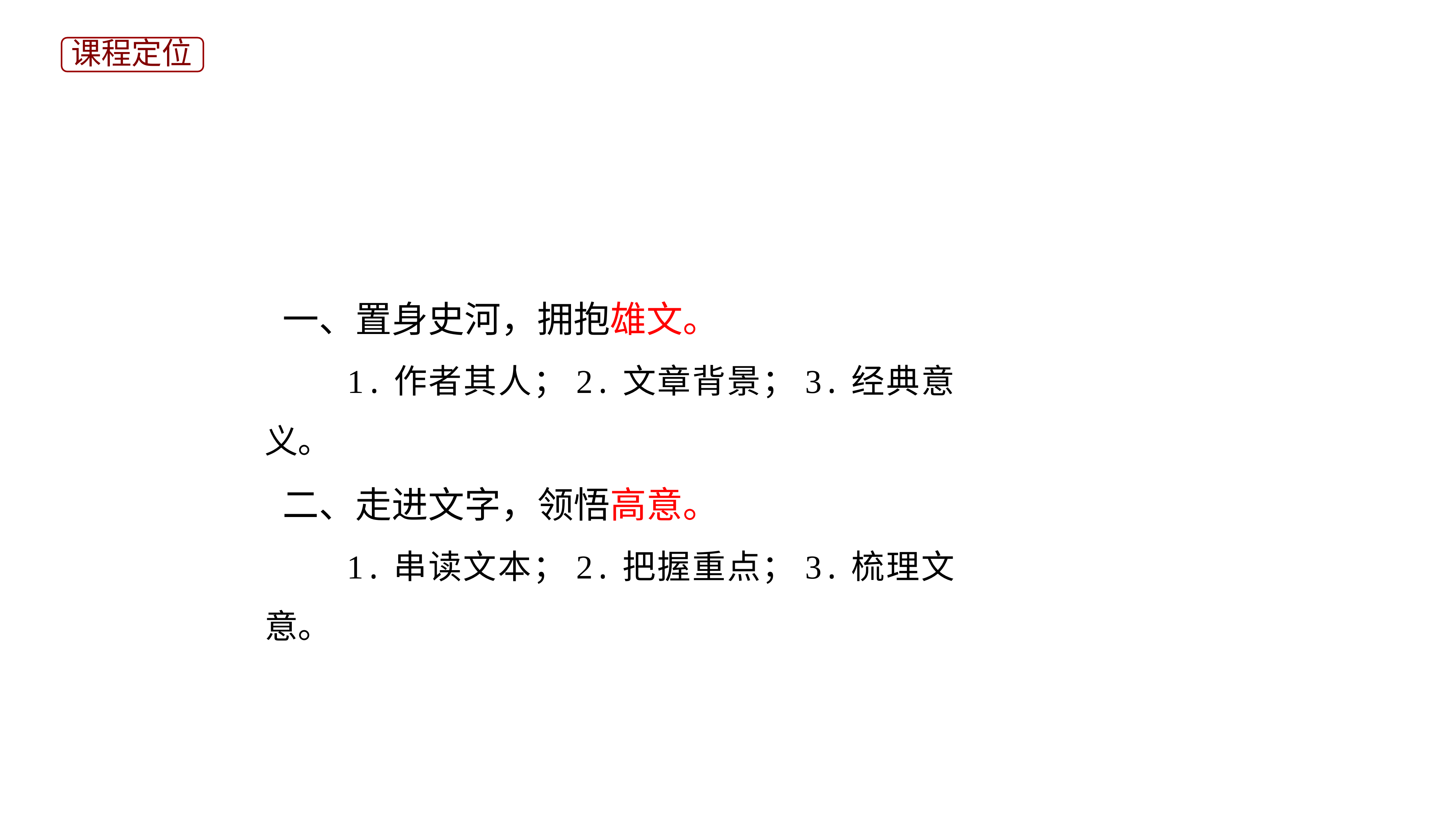

课程定位

一、置身史河，拥抱雄文。
  1.作者其人；2.文章背景；3.经典意义。
二、走进文字，领悟高意。
   1.串读文本；2.把握重点；3.梳理文意。